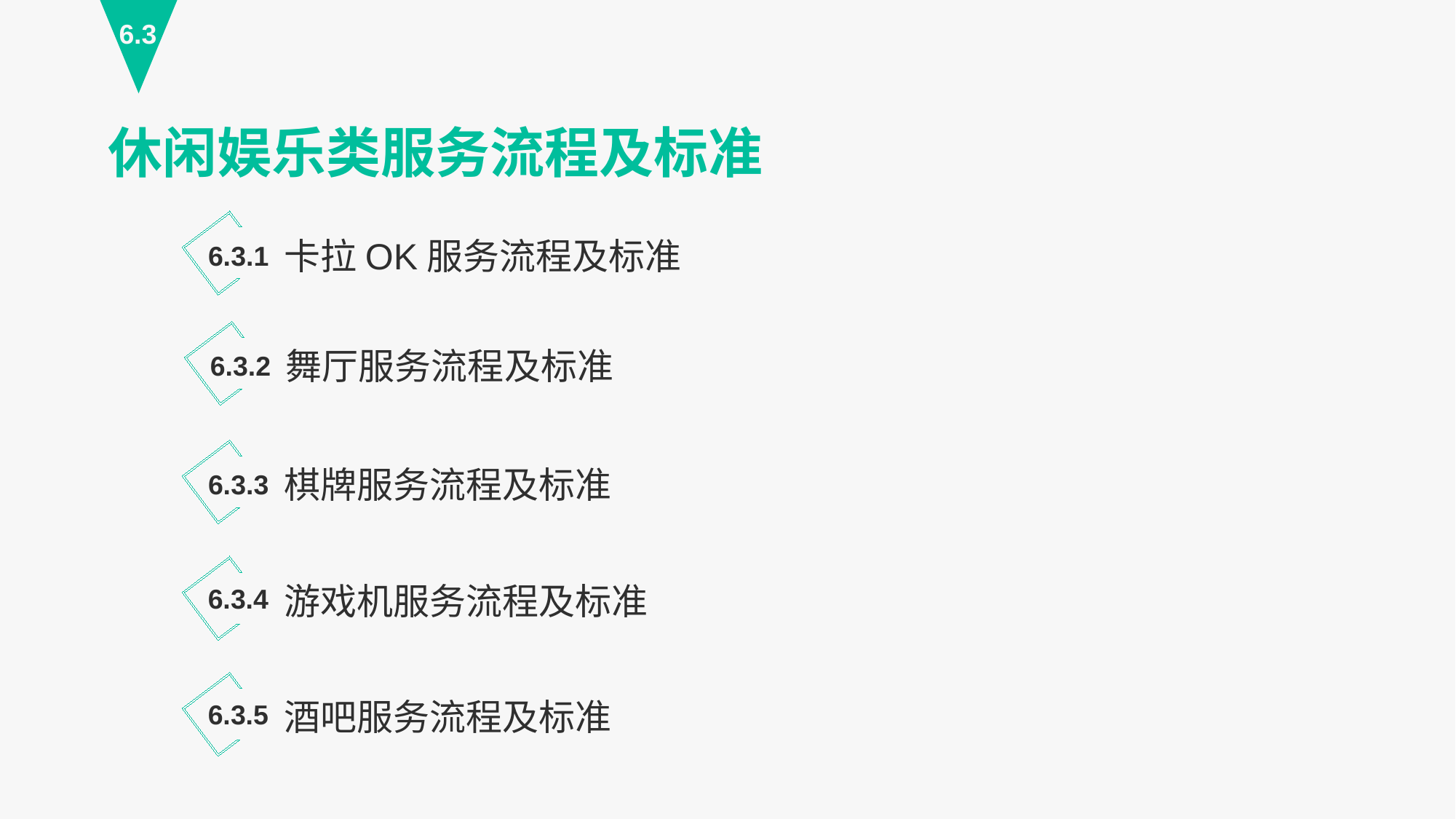

6.3
休闲娱乐类服务流程及标准

卡拉OK服务流程及标准
6.3.1

舞厅服务流程及标准
6.3.2

棋牌服务流程及标准
6.3.3

游戏机服务流程及标准
6.3.4

酒吧服务流程及标准
6.3.5